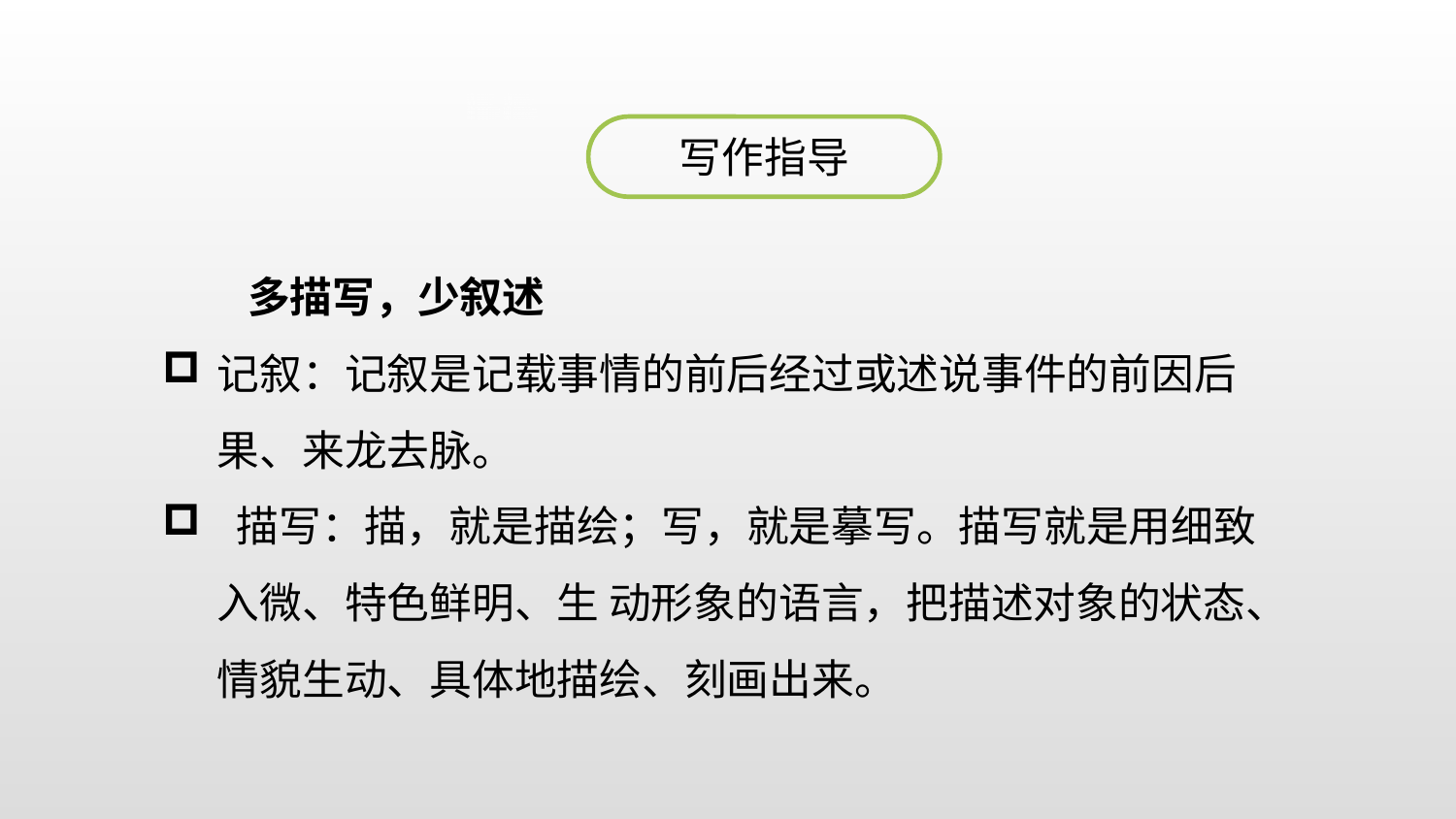

写作指导
多描写，少叙述
记叙：记叙是记载事情的前后经过或述说事件的前因后果、来龙去脉。
 描写：描，就是描绘；写，就是摹写。描写就是用细致入微、特色鲜明、生 动形象的语言，把描述对象的状态、情貌生动、具体地描绘、刻画出来。